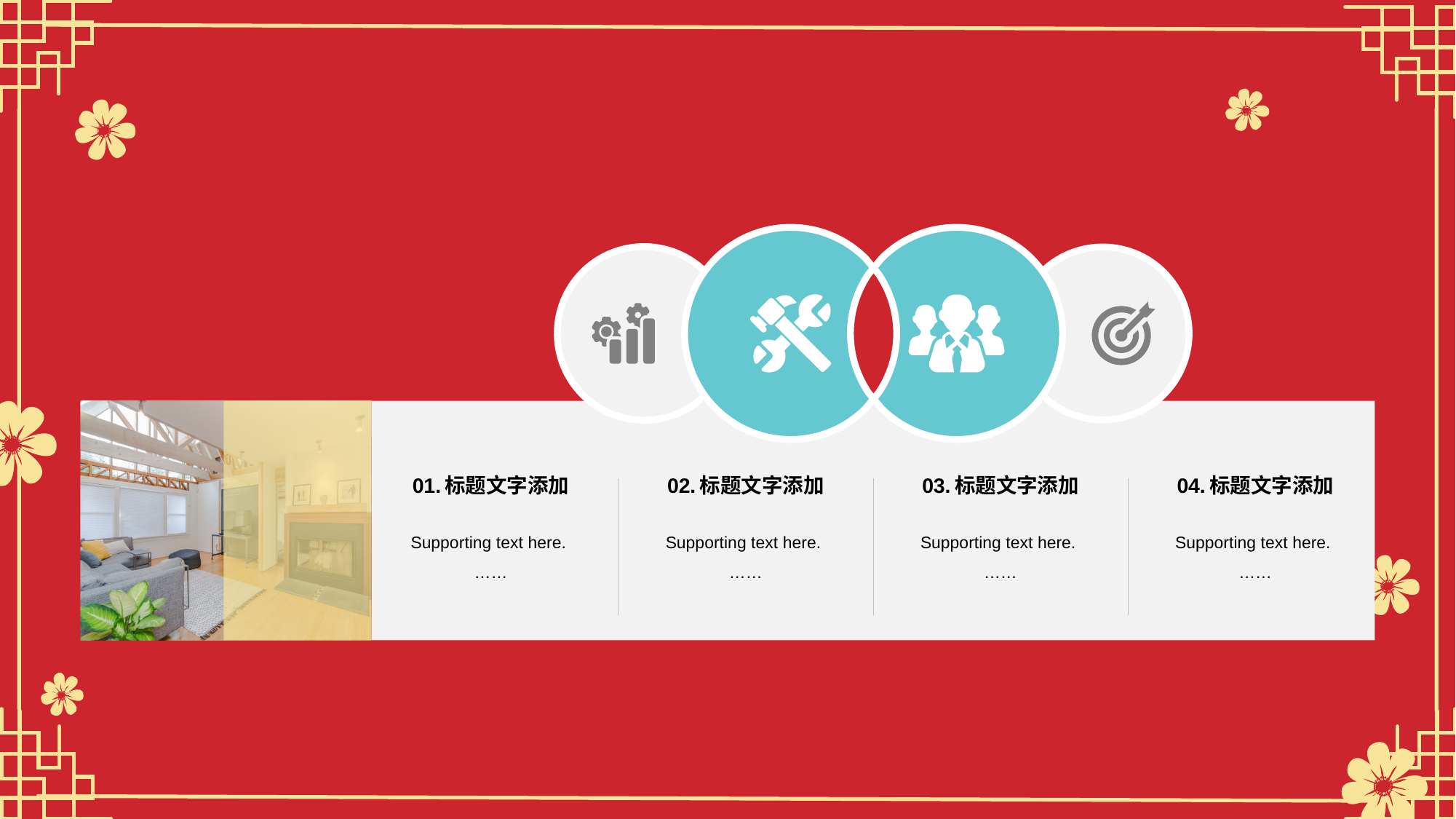

01.标题文字添加
Supporting text here.
……
02.标题文字添加
Supporting text here.
……
03.标题文字添加
Supporting text here.
……
04.标题文字添加
Supporting text here.
……